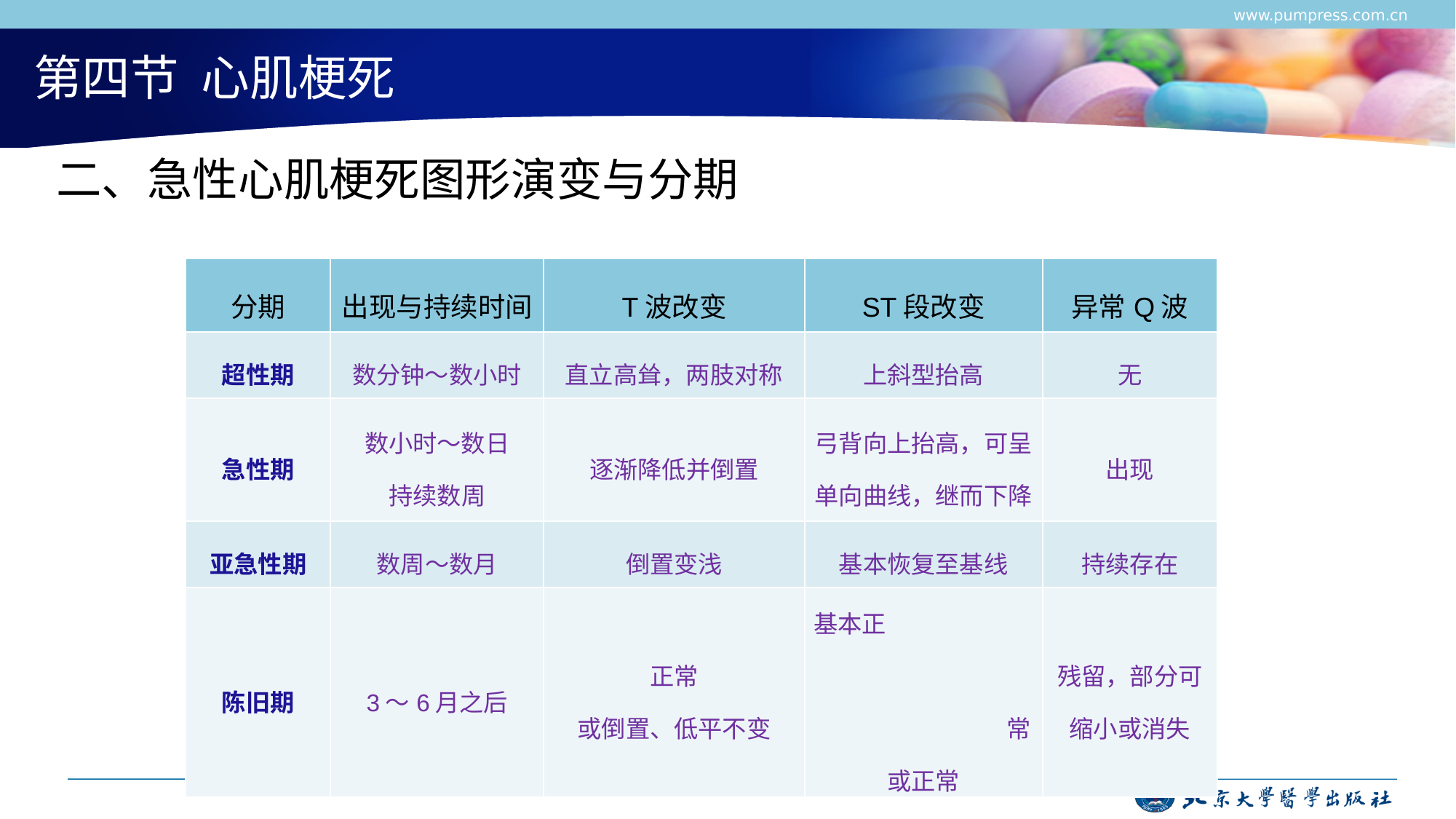

www.pumpress.com.cn
# 第四节  心肌梗死
二、急性心肌梗死图形演变与分期

| 分期 | 出现与持续时间 | T波改变 | ST段改变 | 异常Q波 |
| --- | --- | --- | --- | --- |
| 超性期 | 数分钟～数小时 | 直立高耸，两肢对称 | 上斜型抬高 | 无 |
| 急性期 | 数小时～数日 持续数周 | 逐渐降低并倒置 | 弓背向上抬高，可呈单向曲线，继而下降 | 出现 |
| 亚急性期 | 数周～数月 | 倒置变浅 | 基本恢复至基线 | 持续存在 |
| 陈旧期 | 3～6月之后 | 正常 或倒置、低平不变 | 基本正 常或正常 | 残留，部分可缩小或消失 |